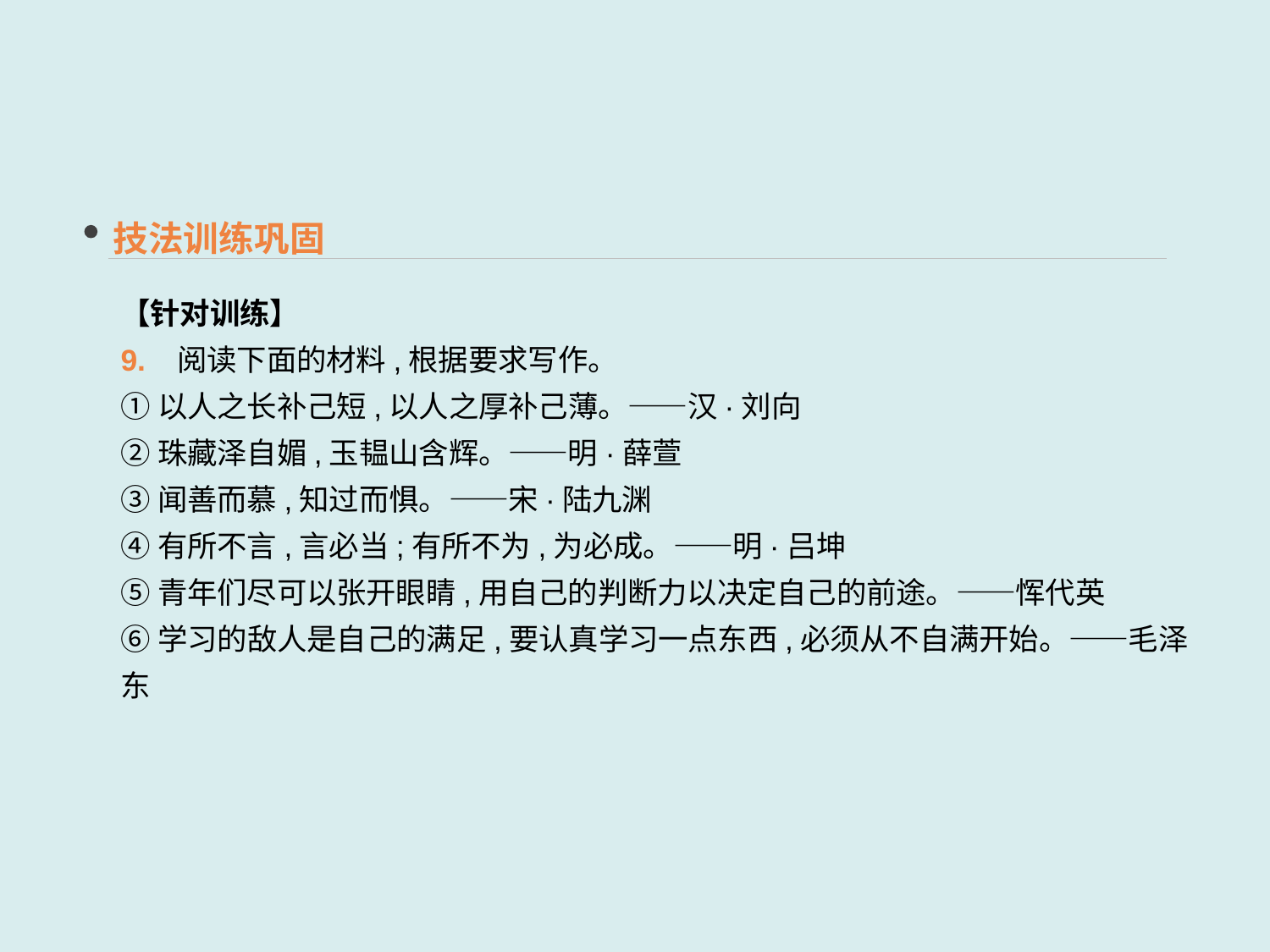

技法训练巩固

【针对训练】
9.   阅读下面的材料,根据要求写作。
①以人之长补己短,以人之厚补己薄。——汉·刘向
②珠藏泽自媚,玉韫山含辉。——明·薛萱
③闻善而慕,知过而惧。——宋·陆九渊
④有所不言,言必当;有所不为,为必成。——明·吕坤
⑤青年们尽可以张开眼睛,用自己的判断力以决定自己的前途。——恽代英
⑥学习的敌人是自己的满足,要认真学习一点东西,必须从不自满开始。——毛泽东